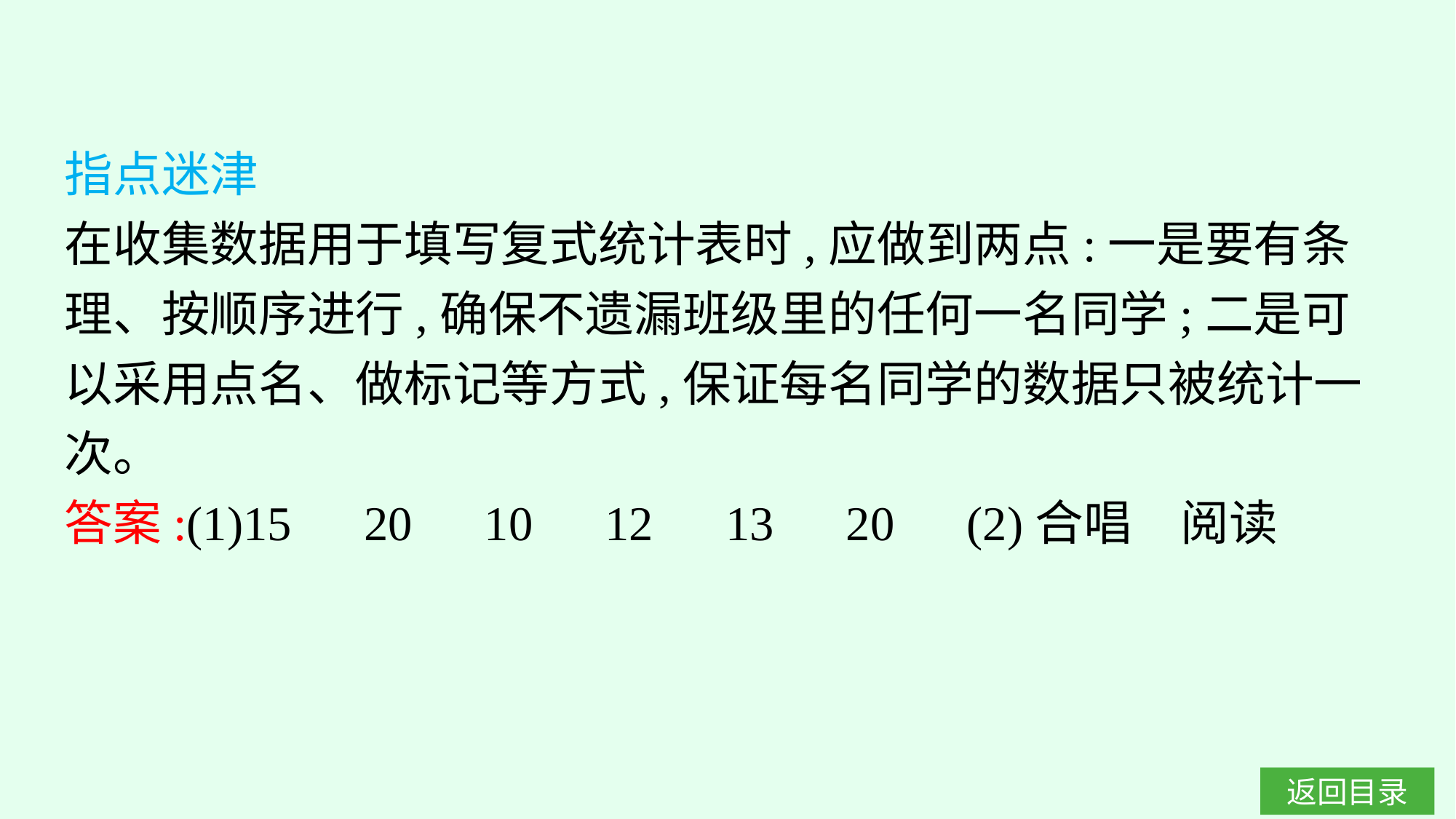

指点迷津
在收集数据用于填写复式统计表时,应做到两点:一是要有条理、按顺序进行,确保不遗漏班级里的任何一名同学;二是可以采用点名、做标记等方式,保证每名同学的数据只被统计一次。
答案:(1)15　20　10　12　13　20　(2)合唱　阅读